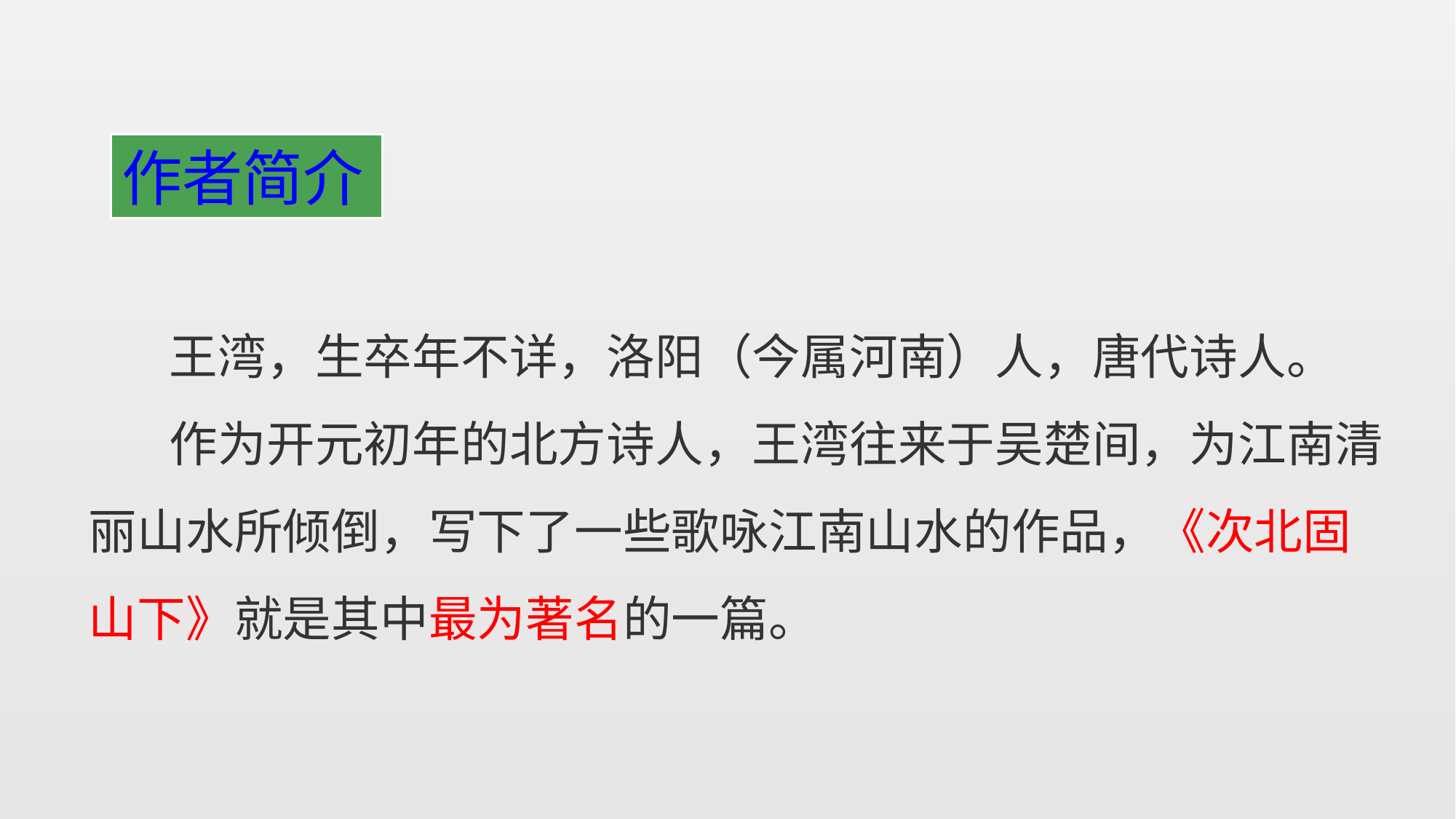

作者简介
   王湾，生卒年不详，洛阳（今属河南）人，唐代诗人。
   作为开元初年的北方诗人，王湾往来于吴楚间，为江南清丽山水所倾倒，写下了一些歌咏江南山水的作品，《次北固山下》就是其中最为著名的一篇。